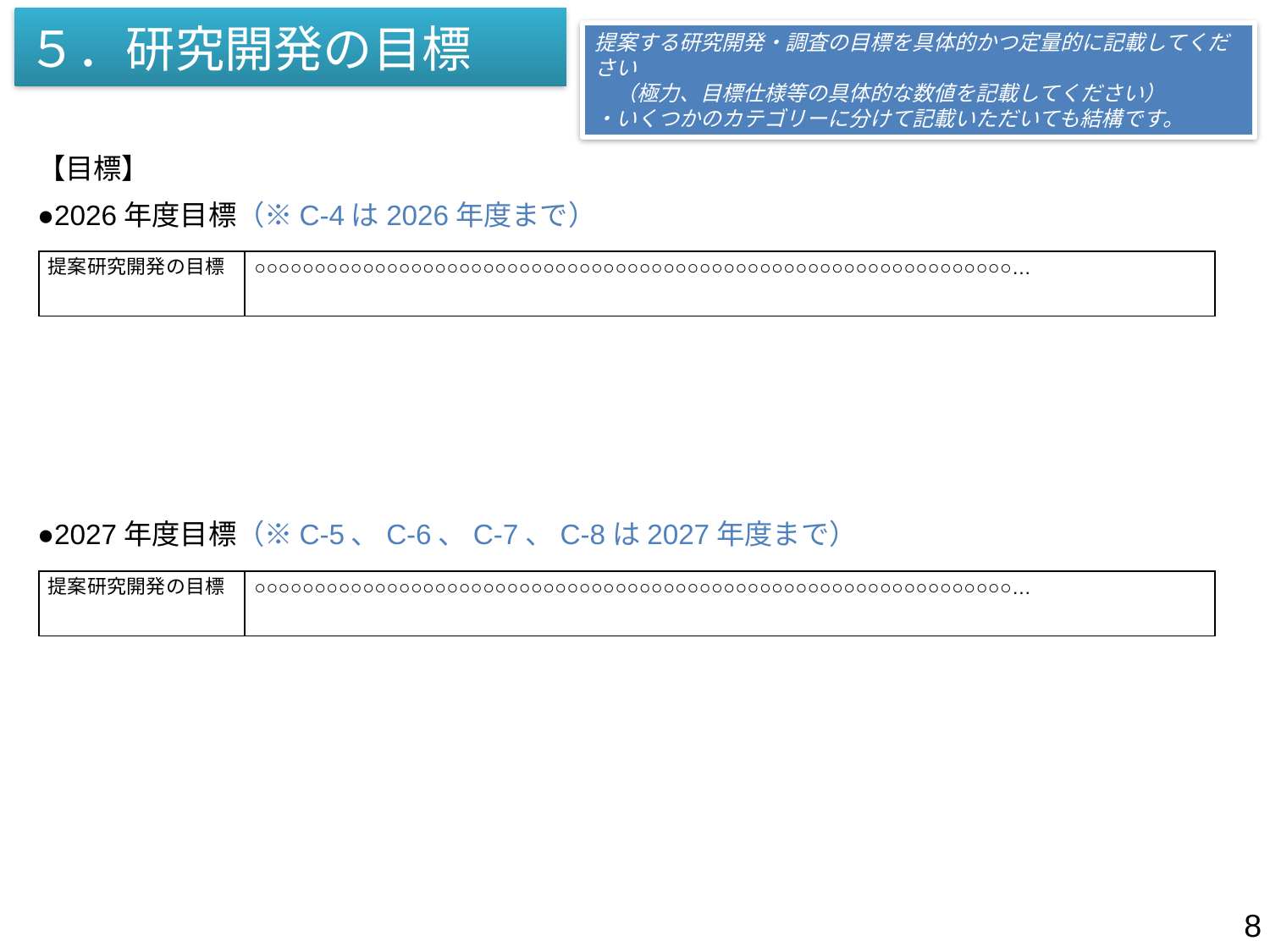

５．研究開発の目標
提案する研究開発・調査の目標を具体的かつ定量的に記載してください
　（極力、目標仕様等の具体的な数値を記載してください）
・いくつかのカテゴリーに分けて記載いただいても結構です。
【目標】
●2026年度目標（※C-4は2026年度まで）
| 提案研究開発の目標 | ○○○○○○○○○○○○○○○○○○○○○○○○○○○○○○○○○○○○○○○○○○○○○○○○○○○○○○○○○○○○○○○… |
| --- | --- |
●2027年度目標（※C-5、C-6、C-7、C-8は2027年度まで）
| 提案研究開発の目標 | ○○○○○○○○○○○○○○○○○○○○○○○○○○○○○○○○○○○○○○○○○○○○○○○○○○○○○○○○○○○○○○○… |
| --- | --- |
8